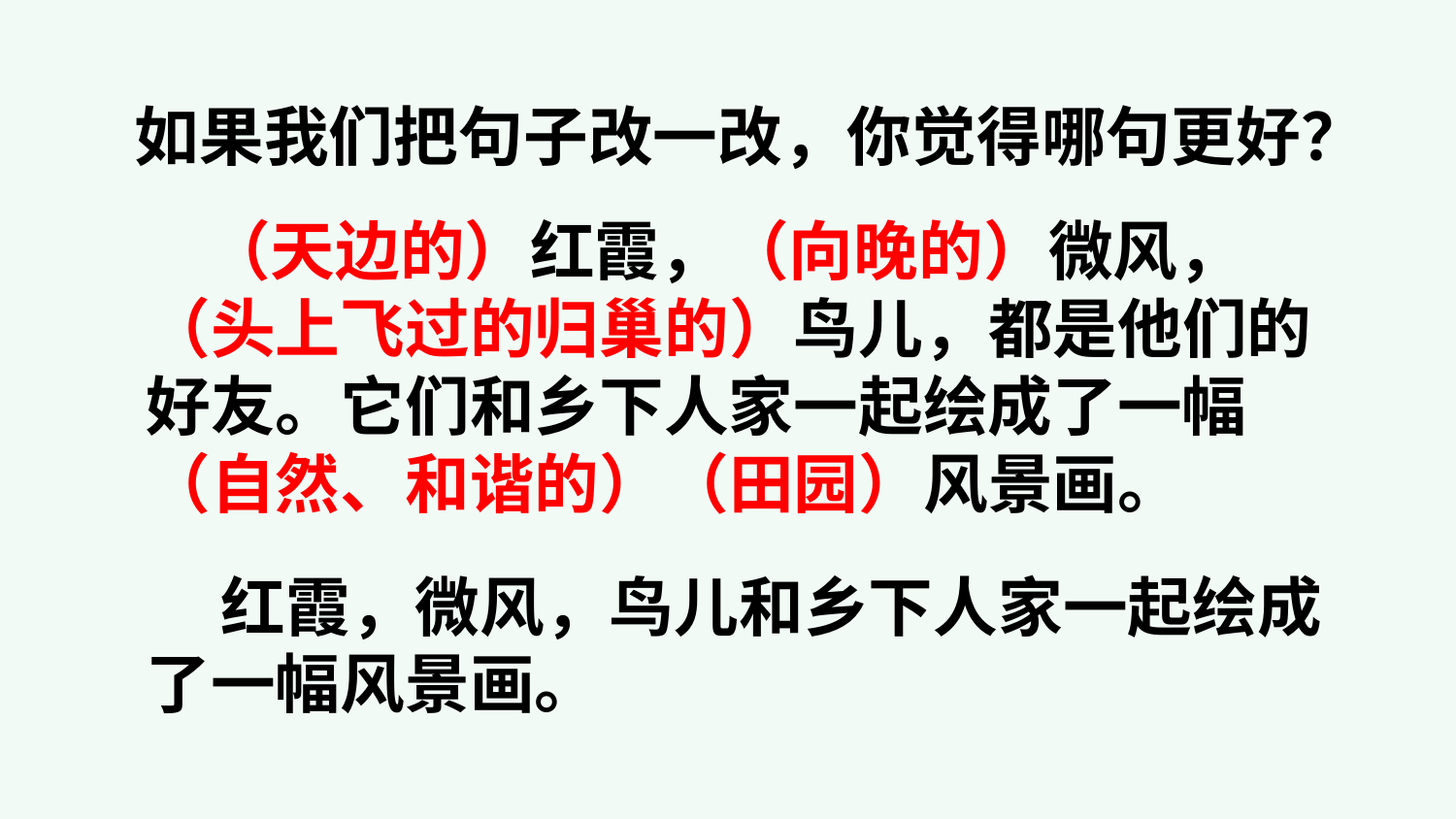

如果我们把句子改一改，你觉得哪句更好？
   （天边的）红霞，（向晚的）微风，（头上飞过的归巢的）鸟儿，都是他们的好友。它们和乡下人家一起绘成了一幅（自然、和谐的）（田园）风景画。
    红霞，微风，鸟儿和乡下人家一起绘成了一幅风景画。